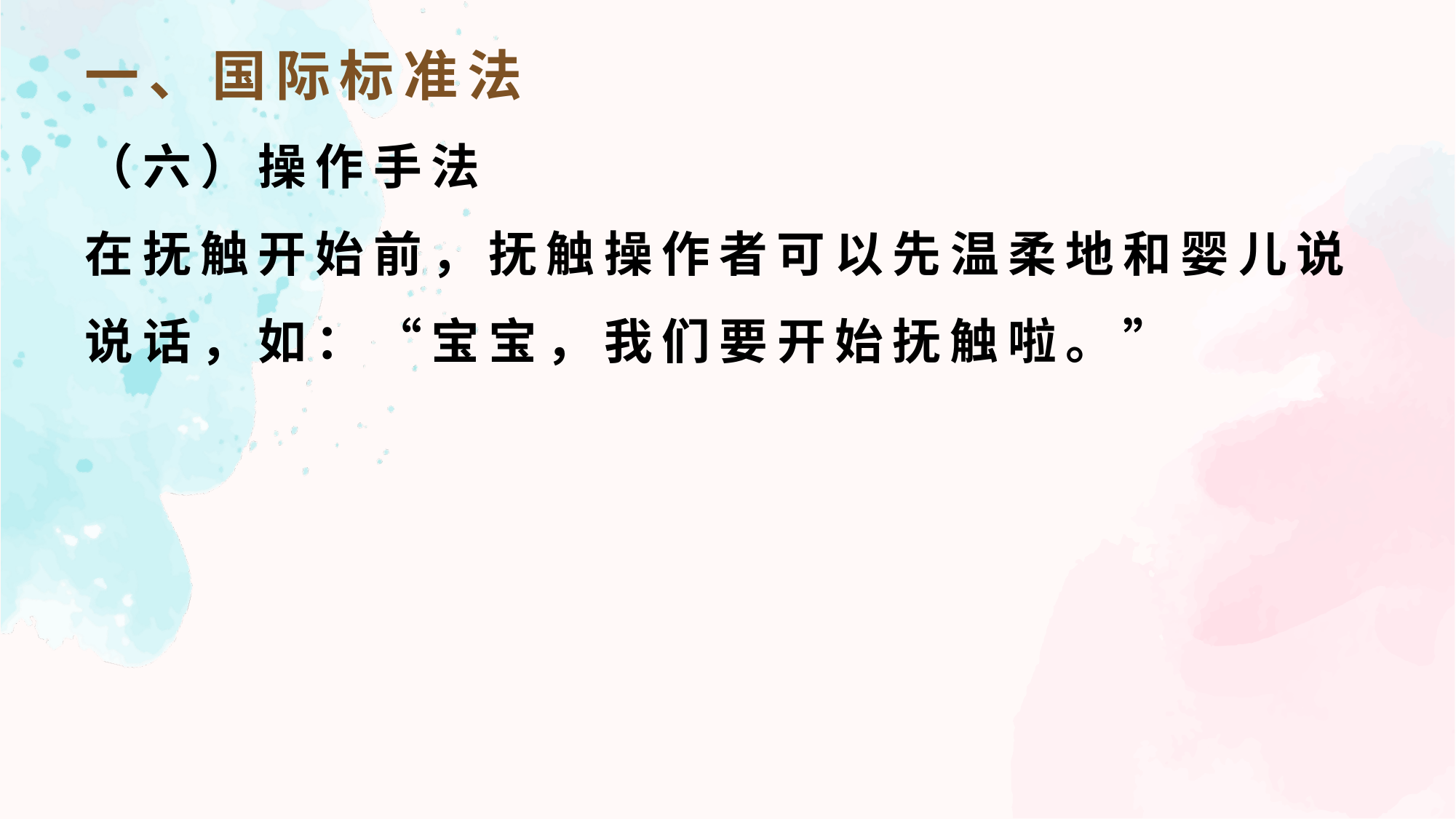

一、国际标准法
（六）操作手法
在抚触开始前，抚触操作者可以先温柔地和婴儿说说话，如：“宝宝，我们要开始抚触啦。”